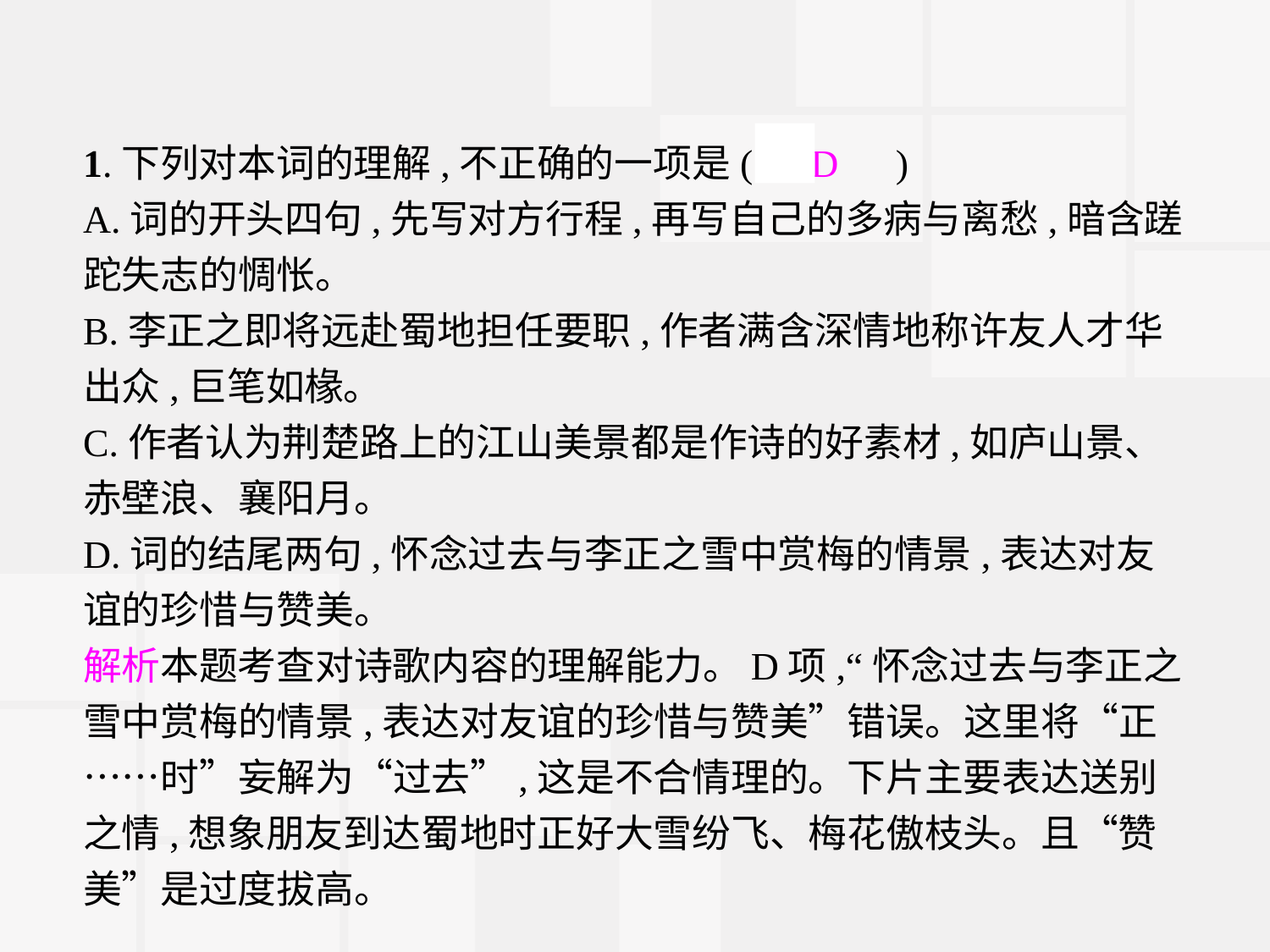

1.下列对本词的理解,不正确的一项是(　D　)
A.词的开头四句,先写对方行程,再写自己的多病与离愁,暗含蹉跎失志的惆怅。
B.李正之即将远赴蜀地担任要职,作者满含深情地称许友人才华出众,巨笔如椽。
C.作者认为荆楚路上的江山美景都是作诗的好素材,如庐山景、赤壁浪、襄阳月。
D.词的结尾两句,怀念过去与李正之雪中赏梅的情景,表达对友谊的珍惜与赞美。
解析本题考查对诗歌内容的理解能力。D项,“怀念过去与李正之雪中赏梅的情景,表达对友谊的珍惜与赞美”错误。这里将“正……时”妄解为“过去”,这是不合情理的。下片主要表达送别之情,想象朋友到达蜀地时正好大雪纷飞、梅花傲枝头。且“赞美”是过度拔高。